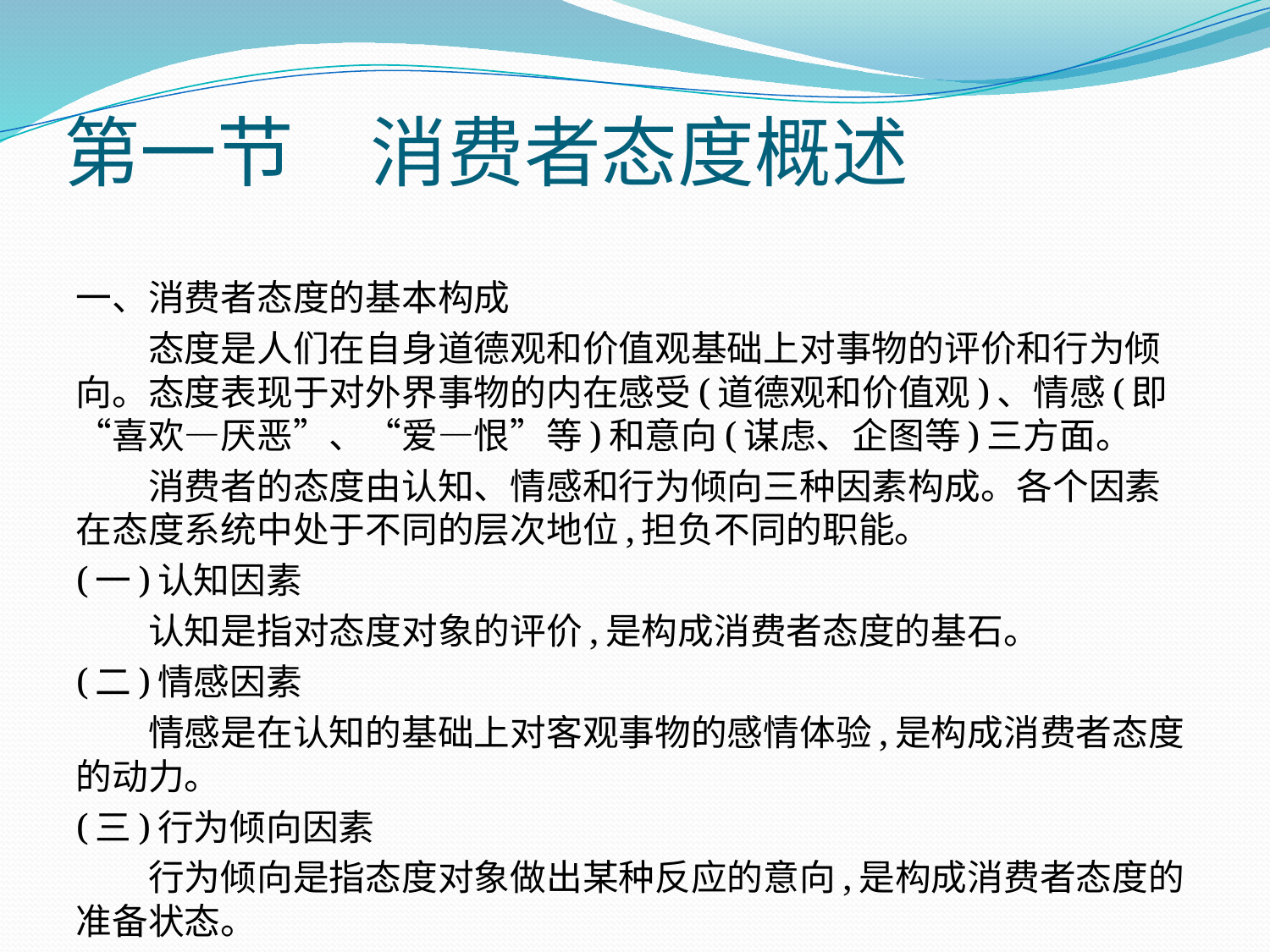

# 第一节　消费者态度概述
一、消费者态度的基本构成
　　态度是人们在自身道德观和价值观基础上对事物的评价和行为倾向。态度表现于对外界事物的内在感受(道德观和价值观)、情感(即“喜欢—厌恶”、“爱—恨”等)和意向(谋虑、企图等)三方面。
　　消费者的态度由认知、情感和行为倾向三种因素构成。各个因素在态度系统中处于不同的层次地位,担负不同的职能。
(一)认知因素
　　认知是指对态度对象的评价,是构成消费者态度的基石。
(二)情感因素
　　情感是在认知的基础上对客观事物的感情体验,是构成消费者态度的动力。
(三)行为倾向因素
　　行为倾向是指态度对象做出某种反应的意向,是构成消费者态度的准备状态。